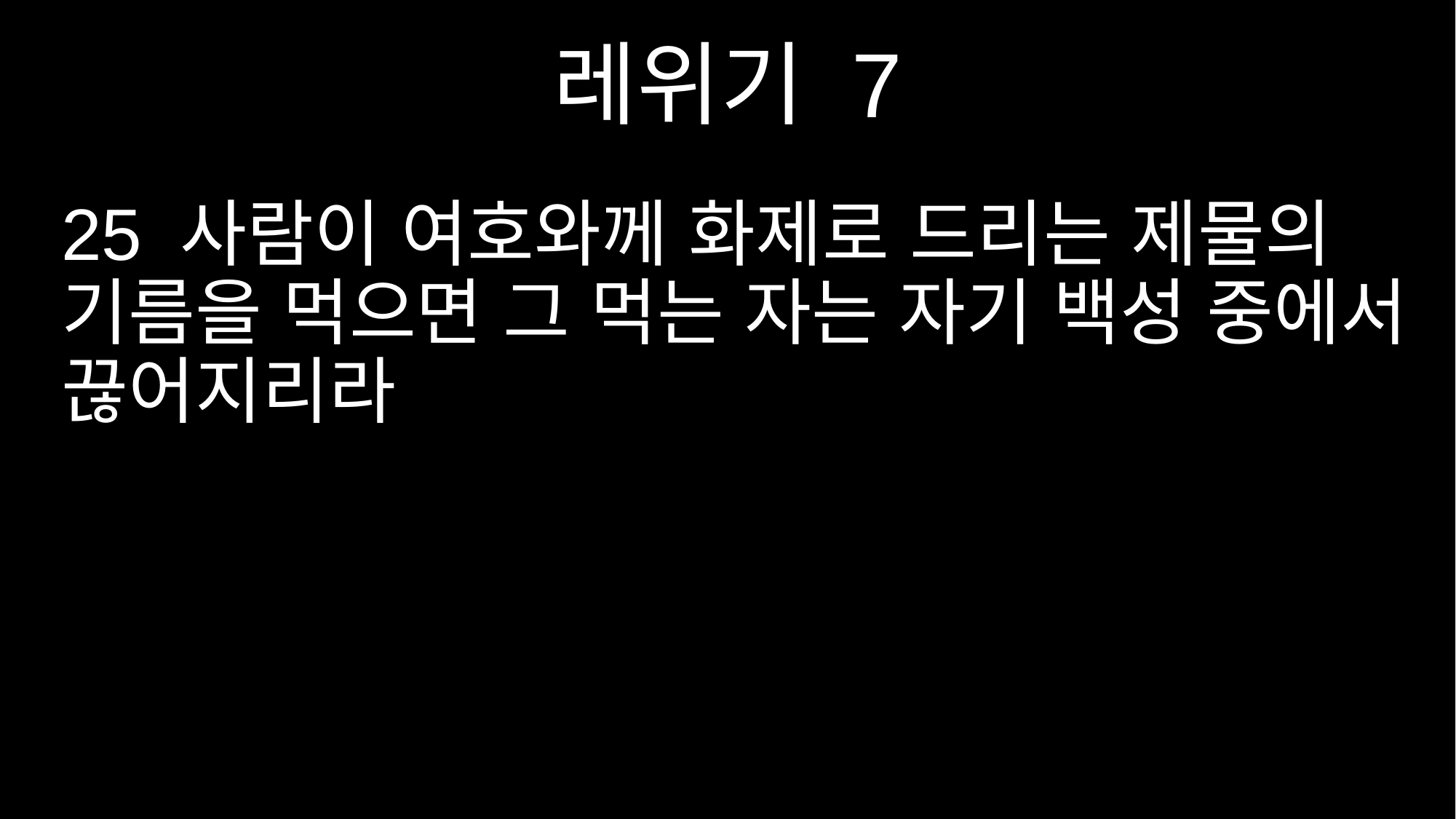

레위기 7
25 사람이 여호와께 화제로 드리는 제물의 기름을 먹으면 그 먹는 자는 자기 백성 중에서 끊어지리라